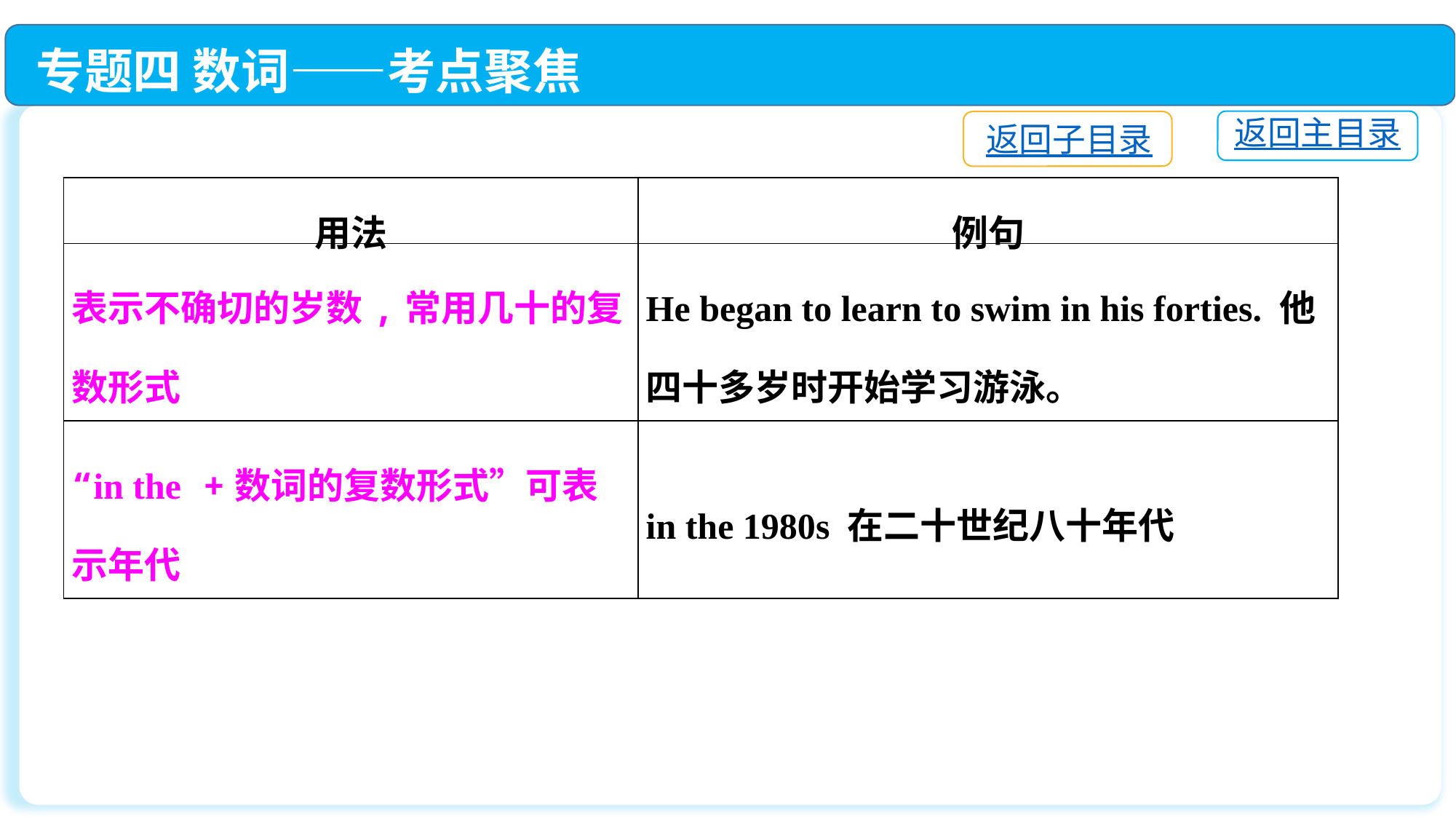

专题四 数词——考点聚焦

返回主目录

返回子目录
| 用法 | 例句 |
| --- | --- |
| 表示不确切的岁数,常用几十的复数形式 | He began to learn to swim in his forties. 他四十多岁时开始学习游泳。 |
| “in the +数词的复数形式”可表示年代 | in the 1980s 在二十世纪八十年代 |